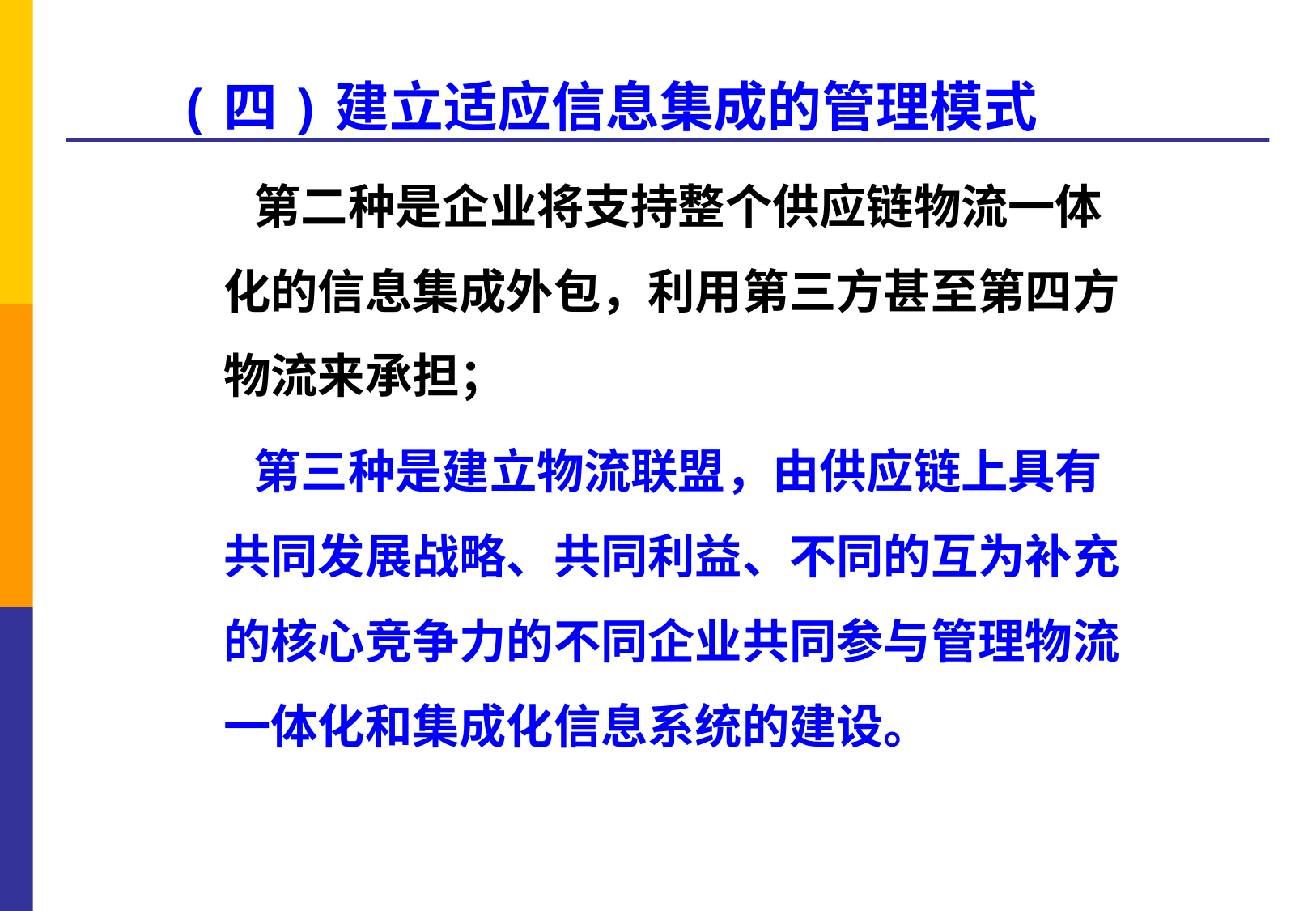

(四)建立适应信息集成的管理模式
      第二种是企业将支持整个供应链物流一体化的信息集成外包，利用第三方甚至第四方物流来承担；
      第三种是建立物流联盟，由供应链上具有共同发展战略、共同利益、不同的互为补充的核心竞争力的不同企业共同参与管理物流一体化和集成化信息系统的建设。